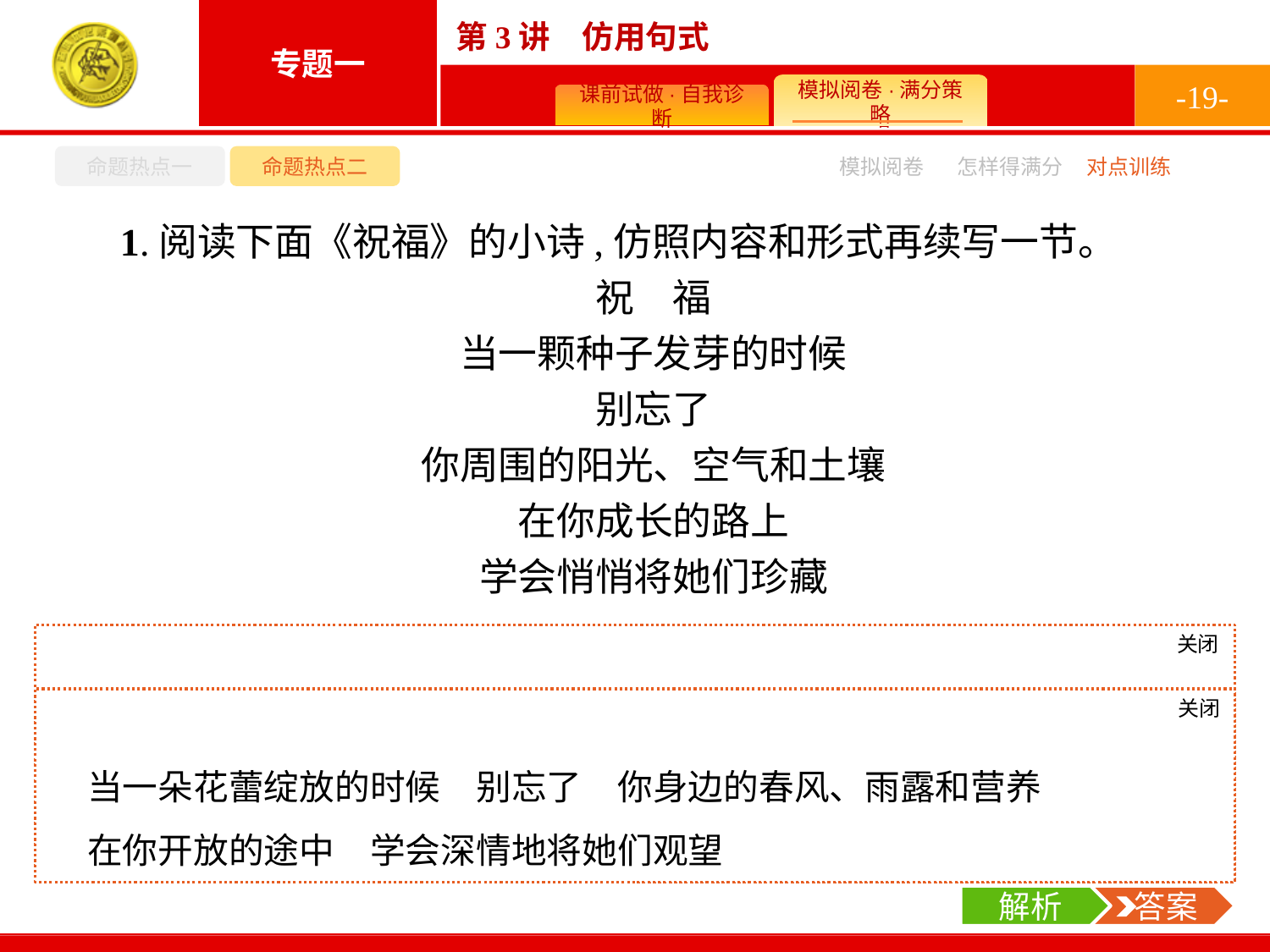

-19-
命题热点一
命题热点二
怎样得满分
模拟阅卷
对点训练
1.阅读下面《祝福》的小诗,仿照内容和形式再续写一节。
祝　福
当一颗种子发芽的时候
别忘了
你周围的阳光、空气和土壤
在你成长的路上
学会悄悄将她们珍藏

关闭
解析

注意语境。诗歌的题目为“祝福”,表达一种美好的情感。两节为一个整体。例句运用了拟人的修辞手法,写的是“种子发芽”,仿写时可联想到花朵绽放。

关闭
解析
  答案

当一朵花蕾绽放的时候　别忘了　你身边的春风、雨露和营养
在你开放的途中　学会深情地将她们观望
解析
  答案